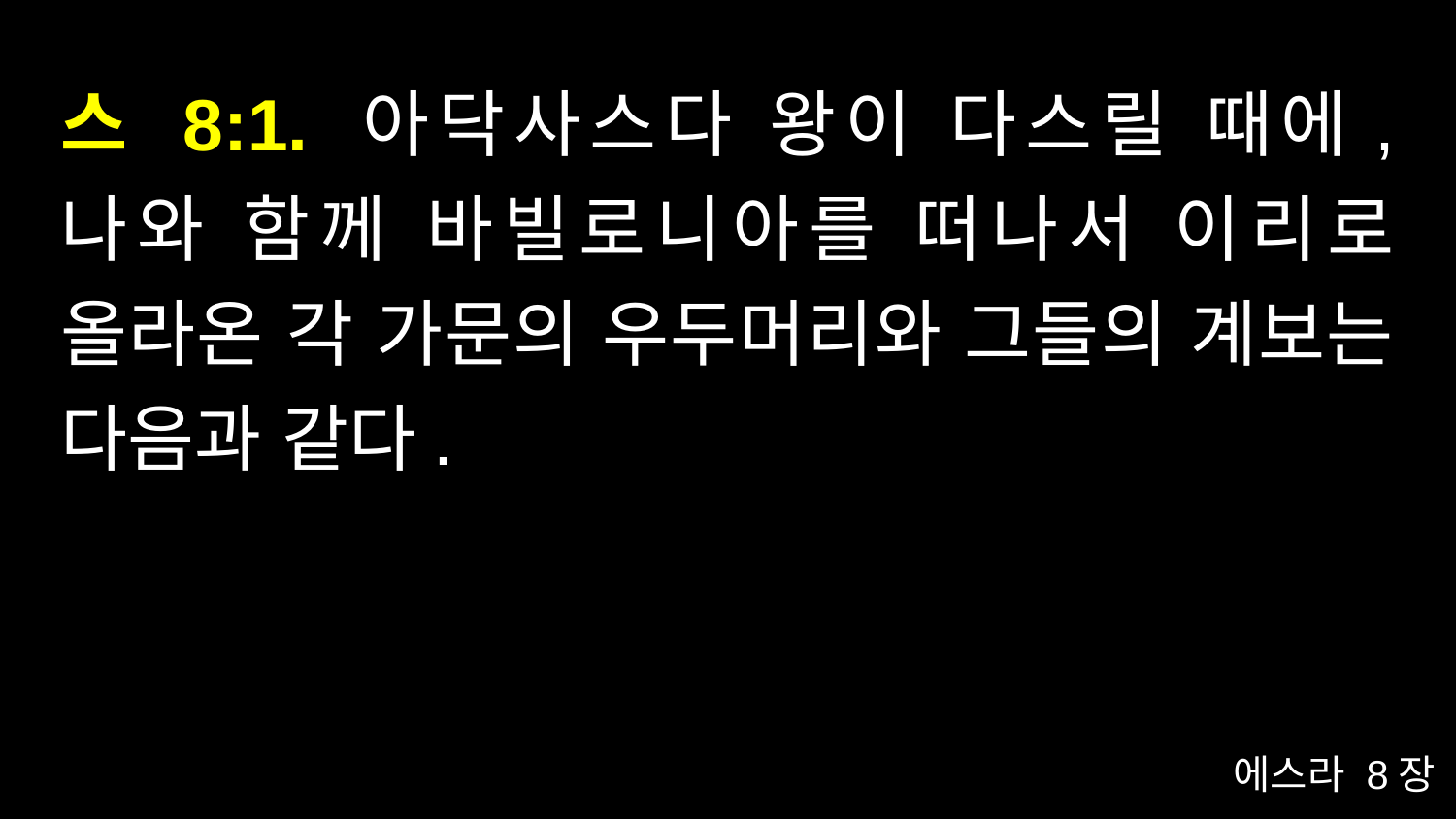

# 스 8:1. 아닥사스다 왕이 다스릴 때에, 나와 함께 바빌로니아를 떠나서 이리로 올라온 각 가문의 우두머리와 그들의 계보는 다음과 같다.
에스라 8장